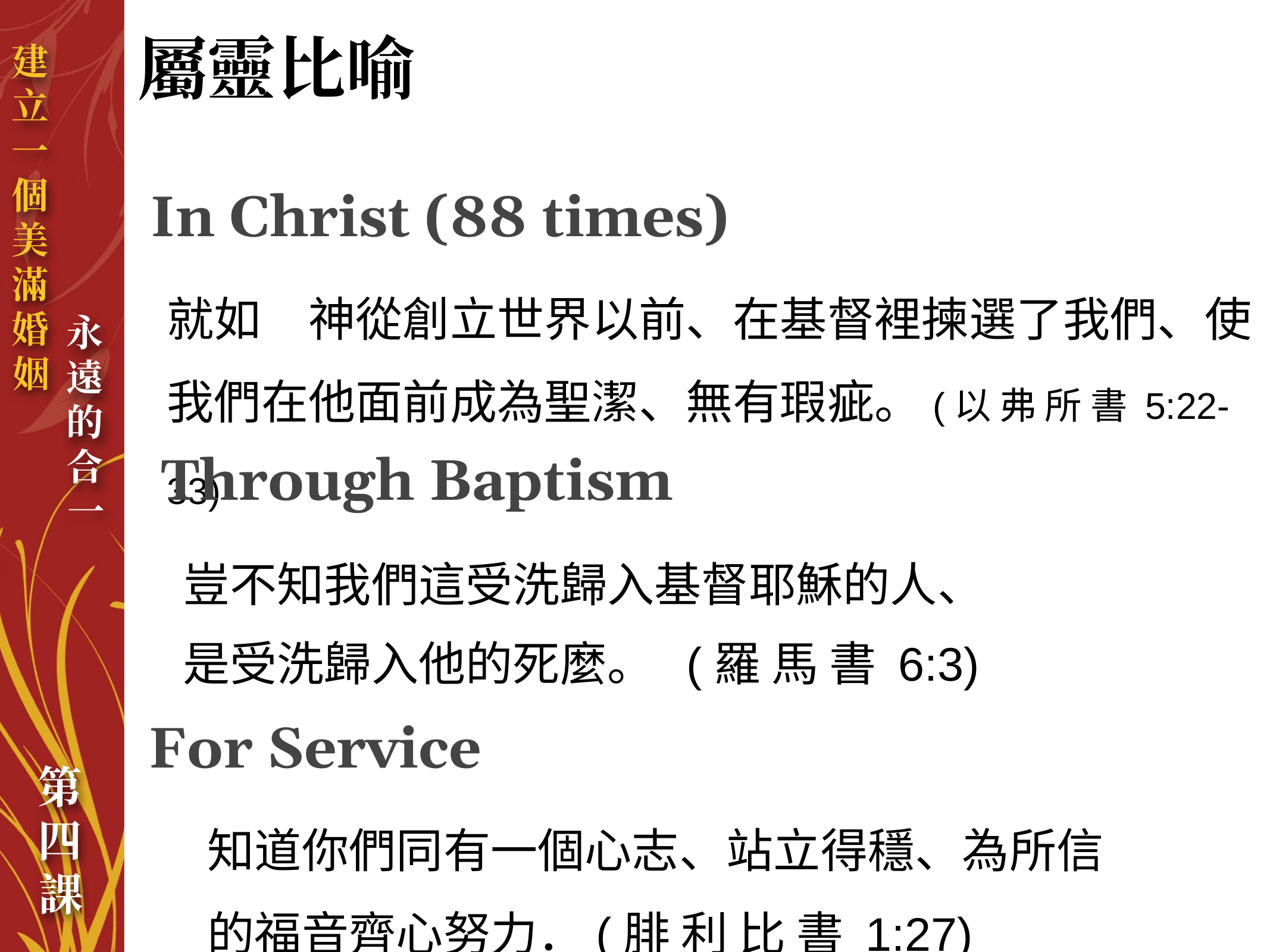

# 屬靈比喻
In Christ (88 times)
就如　神從創立世界以前、在基督裡揀選了我們、使我們在他面前成為聖潔、無有瑕疵。(以 弗 所 書 5:22-33)
Through Baptism
豈不知我們這受洗歸入基督耶穌的人、
是受洗歸入他的死麼。  (羅 馬 書 6:3)
For Service
知道你們同有一個心志、站立得穩、為所信的福音齊心努力．(腓 利 比 書 1:27)